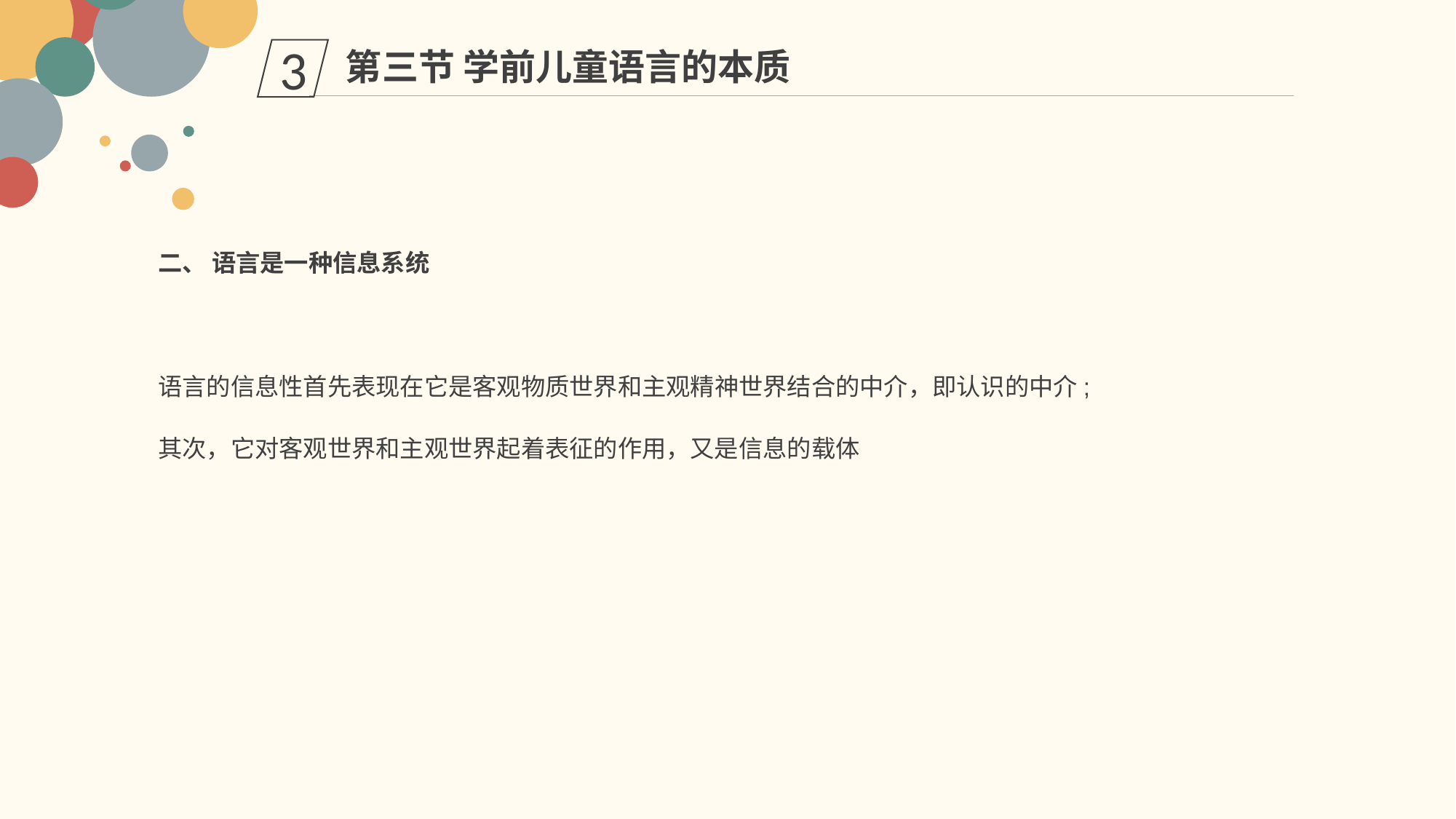

第三节 学前儿童语言的本质
3
二、 语言是一种信息系统

语言的信息性首先表现在它是客观物质世界和主观精神世界结合的中介，即认识的中介;
其次，它对客观世界和主观世界起着表征的作用，又是信息的载体